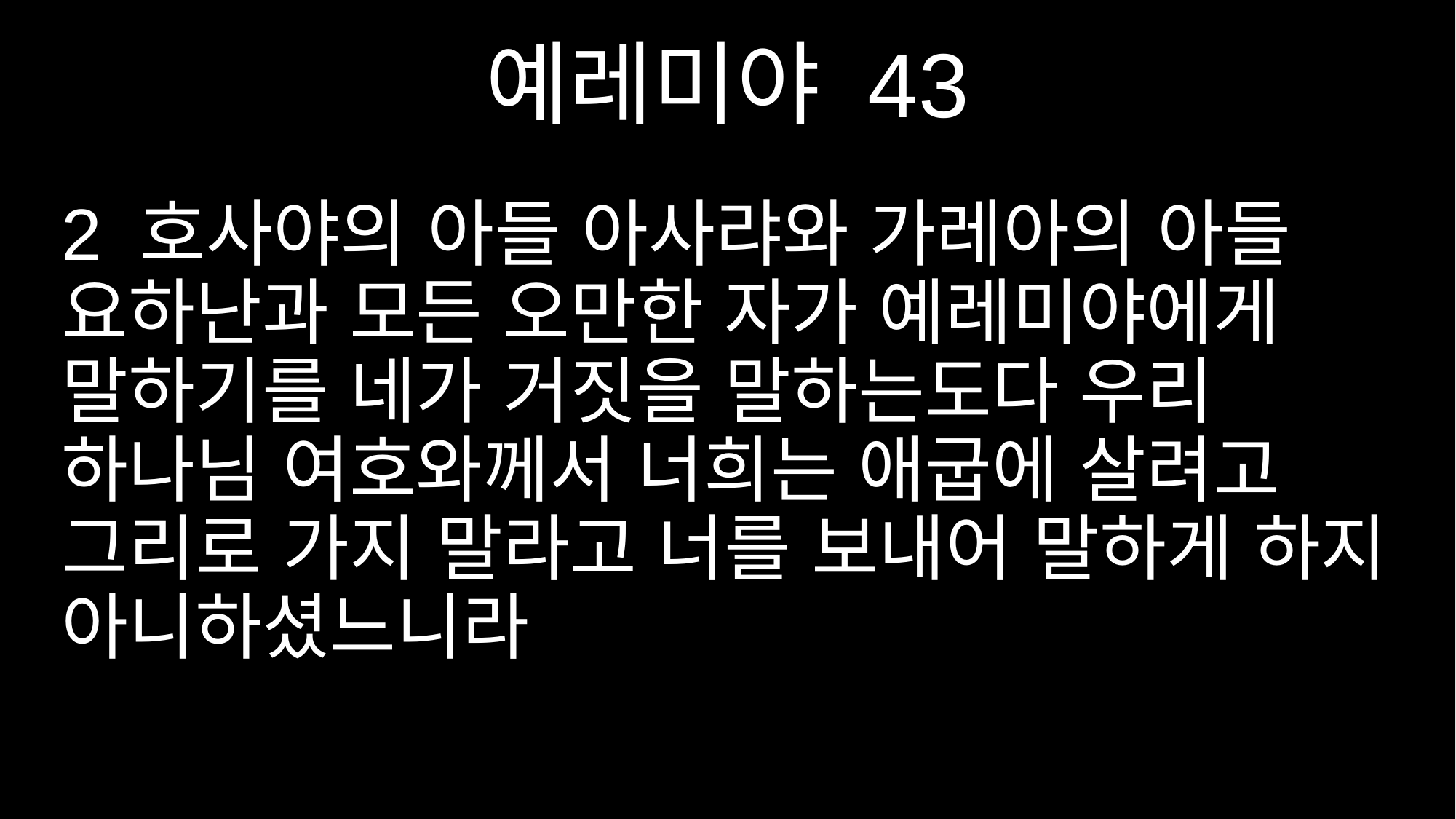

예레미야 43
2 호사야의 아들 아사랴와 가레아의 아들 요하난과 모든 오만한 자가 예레미야에게 말하기를 네가 거짓을 말하는도다 우리 하나님 여호와께서 너희는 애굽에 살려고 그리로 가지 말라고 너를 보내어 말하게 하지 아니하셨느니라